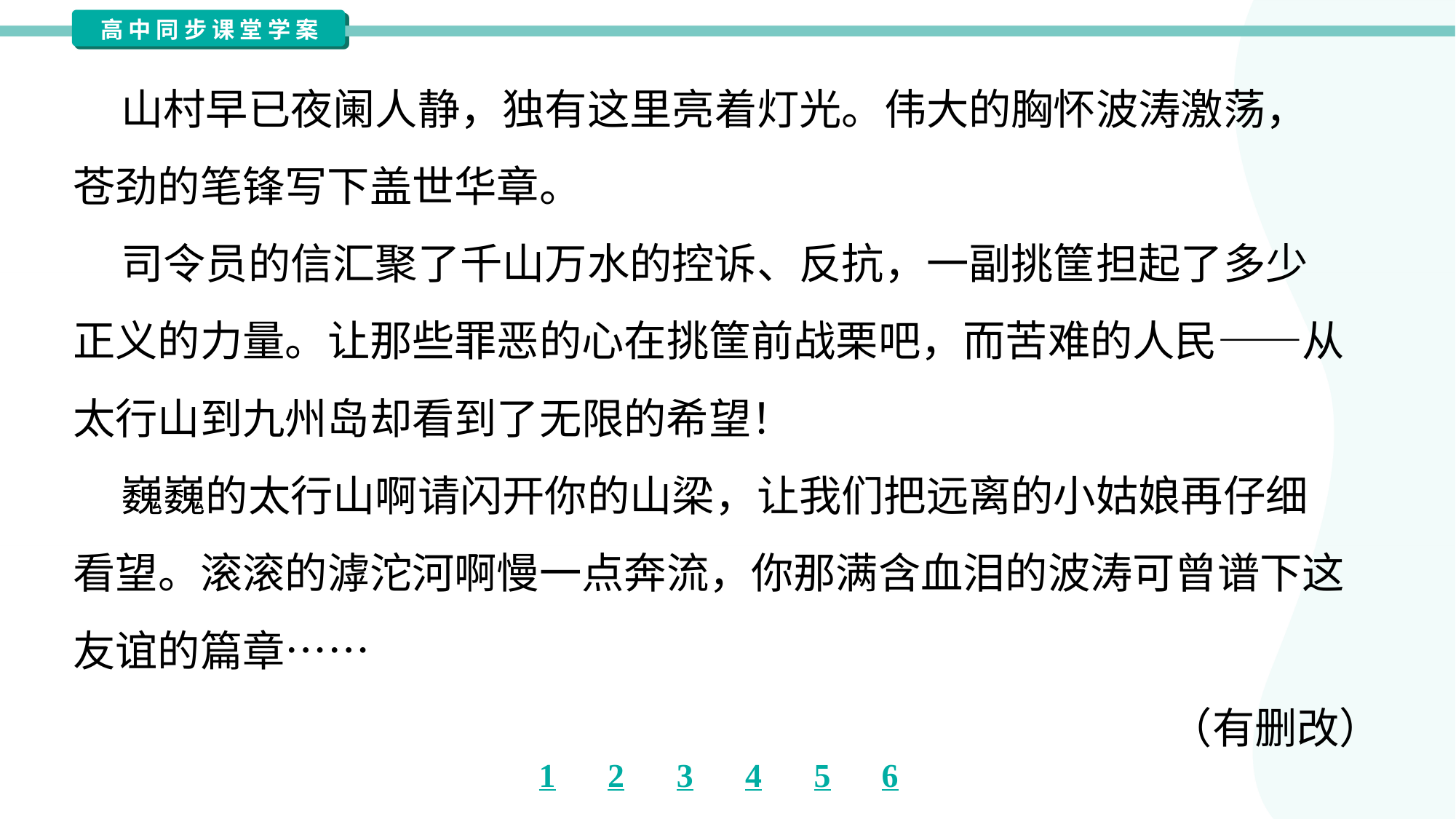

山村早已夜阑人静，独有这里亮着灯光。伟大的胸怀波涛激荡，
苍劲的笔锋写下盖世华章。
    司令员的信汇聚了千山万水的控诉、反抗，一副挑筐担起了多少
正义的力量。让那些罪恶的心在挑筐前战栗吧，而苦难的人民——从
太行山到九州岛却看到了无限的希望！
    巍巍的太行山啊请闪开你的山梁，让我们把远离的小姑娘再仔细
看望。滚滚的滹沱河啊慢一点奔流，你那满含血泪的波涛可曾谱下这
友谊的篇章……
（有删改）